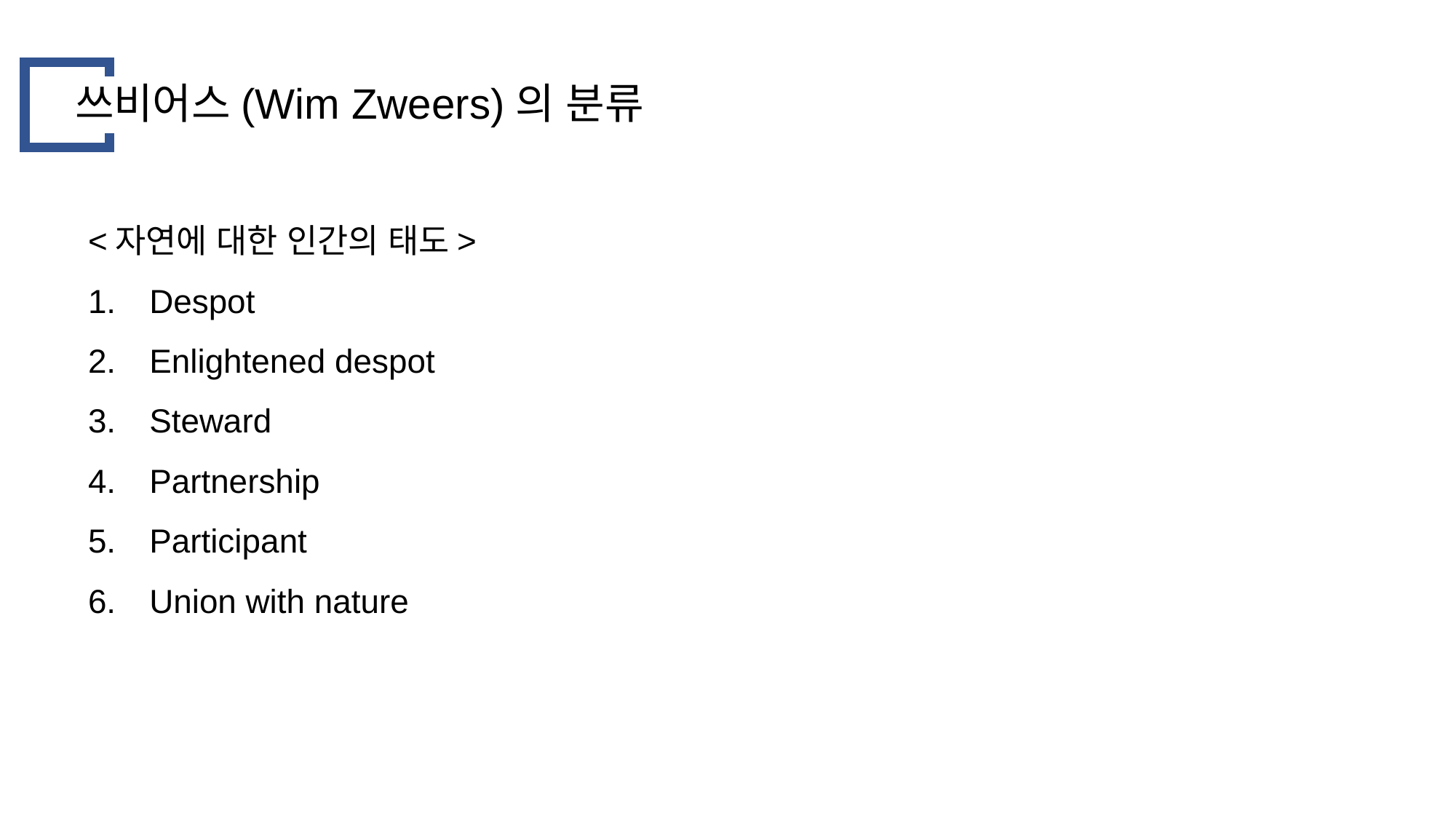

쓰비어스(Wim Zweers)의 분류
<자연에 대한 인간의 태도>
Despot
Enlightened despot
Steward
Partnership
Participant
Union with nature